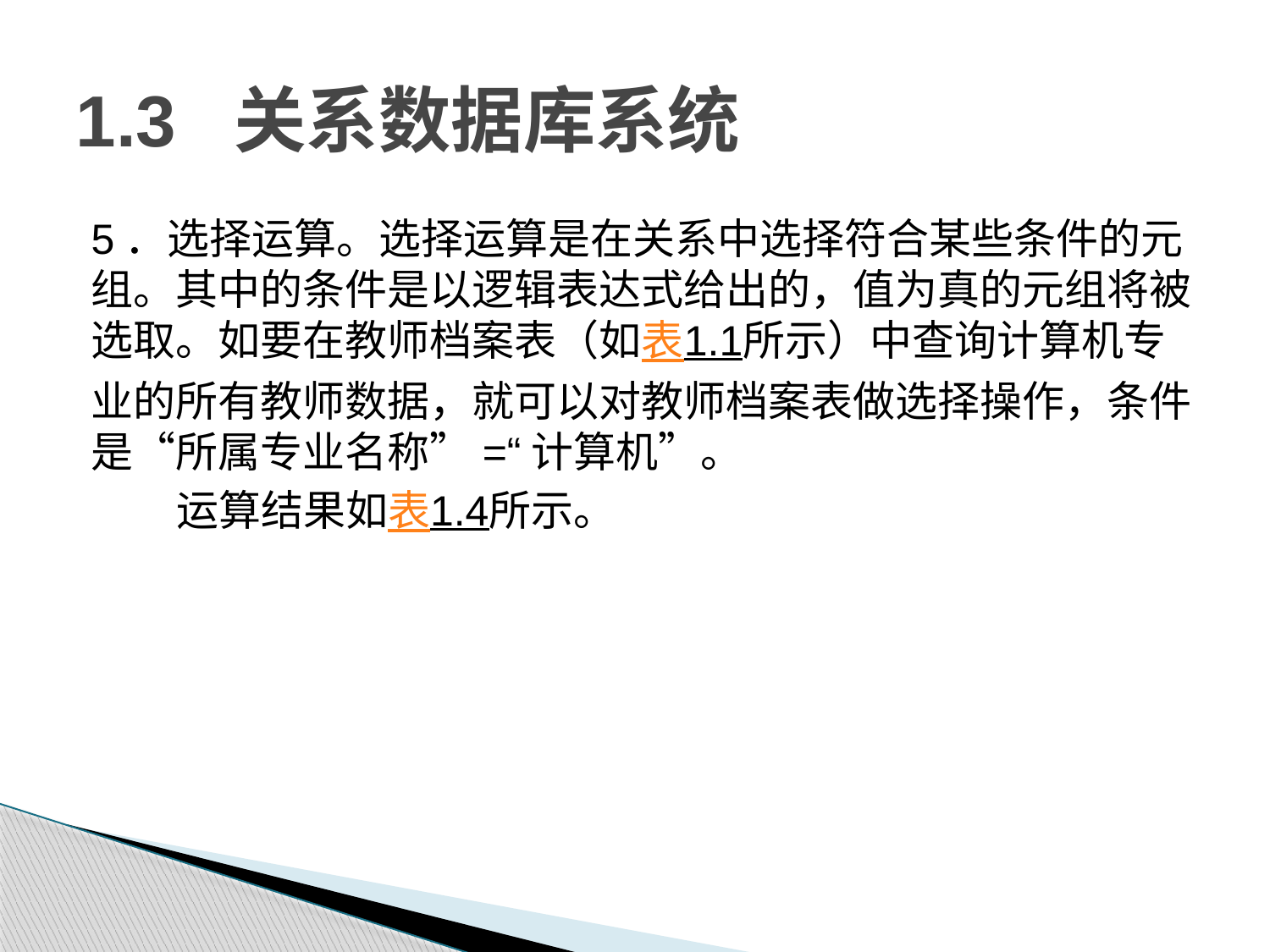

# 1.3  关系数据库系统
5．选择运算。选择运算是在关系中选择符合某些条件的元组。其中的条件是以逻辑表达式给出的，值为真的元组将被选取。如要在教师档案表（如表1.1所示）中查询计算机专业的所有教师数据，就可以对教师档案表做选择操作，条件是“所属专业名称”=“计算机”。
运算结果如表1.4所示。